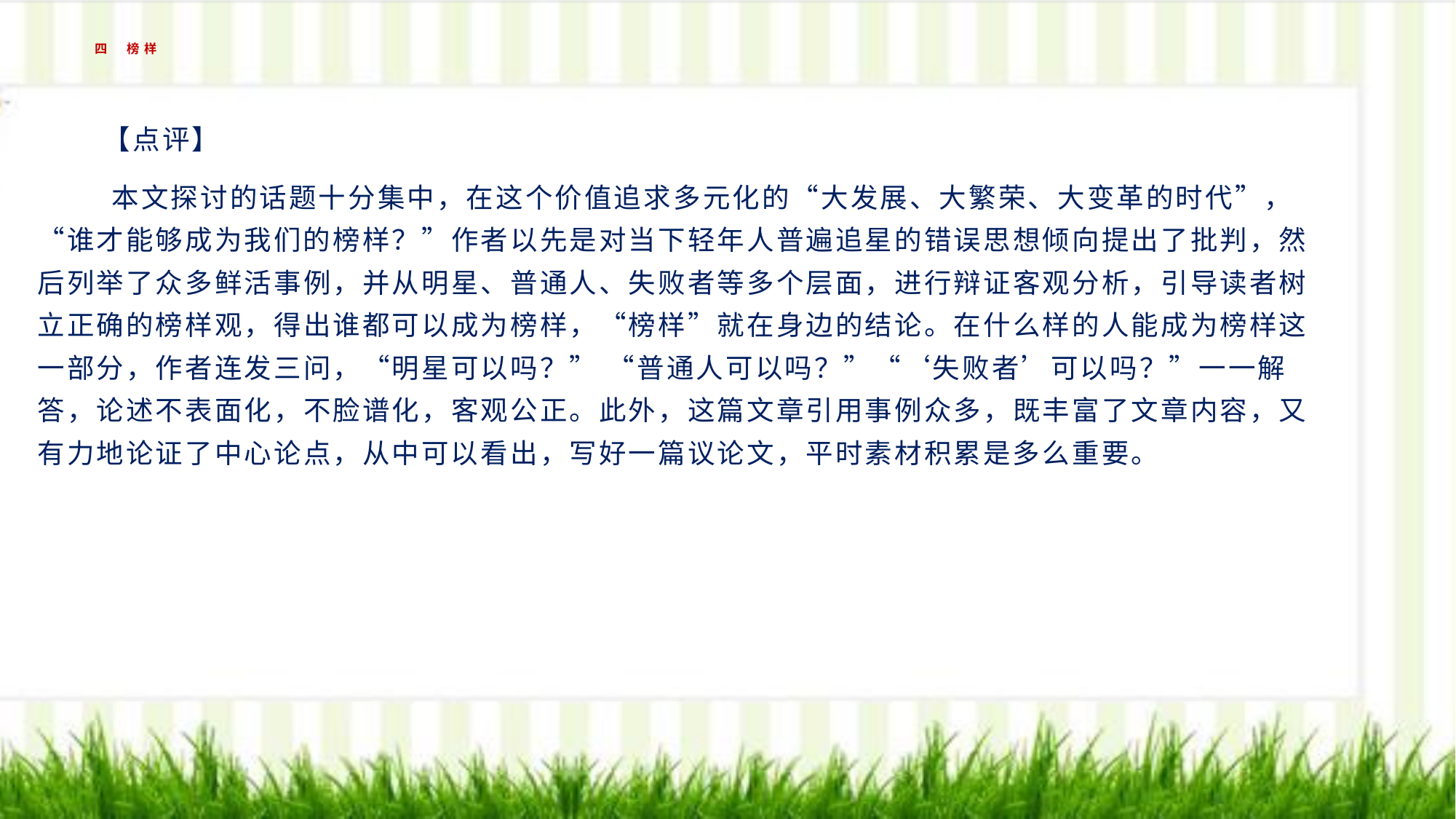

# 四  榜样
       【点评】
        本文探讨的话题十分集中，在这个价值追求多元化的“大发展、大繁荣、大变革的时代”，“谁才能够成为我们的榜样？”作者以先是对当下轻年人普遍追星的错误思想倾向提出了批判，然后列举了众多鲜活事例，并从明星、普通人、失败者等多个层面，进行辩证客观分析，引导读者树立正确的榜样观，得出谁都可以成为榜样，“榜样”就在身边的结论。在什么样的人能成为榜样这一部分，作者连发三问，“明星可以吗？” “普通人可以吗？”“‘失败者’可以吗？”一一解答，论述不表面化，不脸谱化，客观公正。此外，这篇文章引用事例众多，既丰富了文章内容，又有力地论证了中心论点，从中可以看出，写好一篇议论文，平时素材积累是多么重要。